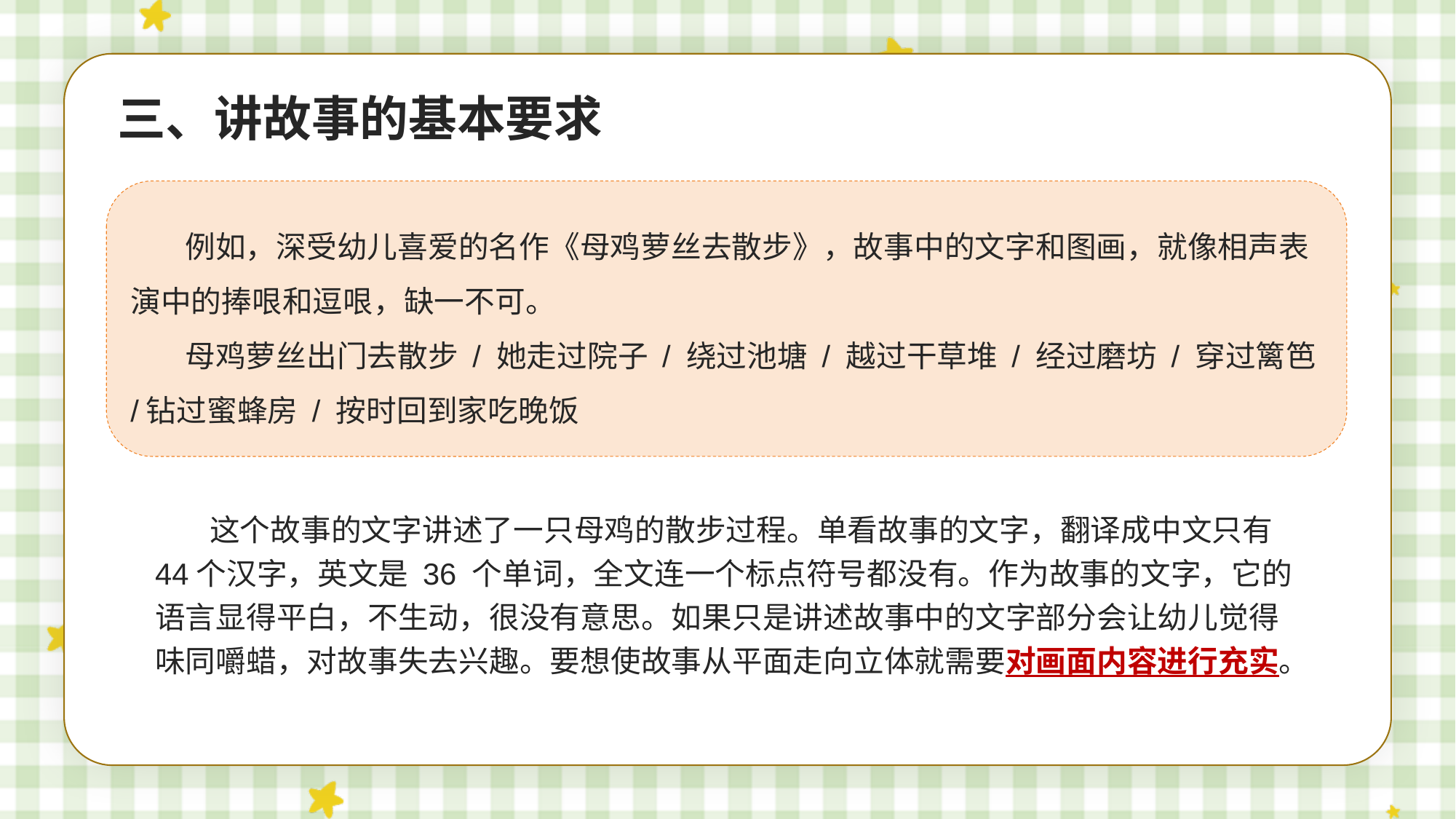

三、讲故事的基本要求
例如，深受幼儿喜爱的名作《母鸡萝丝去散步》，故事中的文字和图画，就像相声表演中的捧哏和逗哏，缺一不可。
母鸡萝丝出门去散步 / 她走过院子 / 绕过池塘 / 越过干草堆 / 经过磨坊 / 穿过篱笆 /钻过蜜蜂房 / 按时回到家吃晚饭
这个故事的文字讲述了一只母鸡的散步过程。单看故事的文字，翻译成中文只有 44个汉字，英文是 36 个单词，全文连一个标点符号都没有。作为故事的文字，它的语言显得平白，不生动，很没有意思。如果只是讲述故事中的文字部分会让幼儿觉得味同嚼蜡，对故事失去兴趣。要想使故事从平面走向立体就需要对画面内容进行充实。